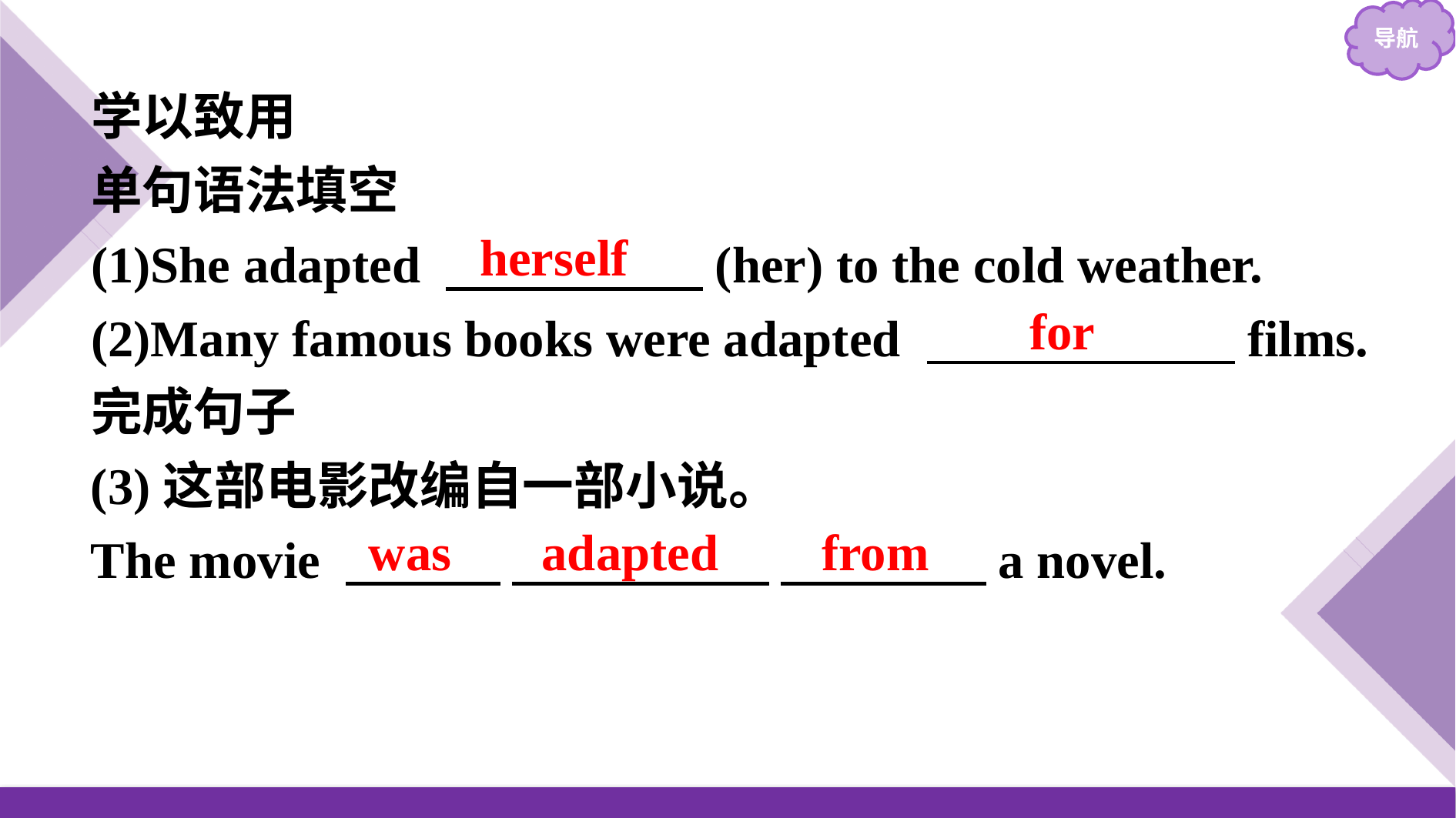

学以致用
单句语法填空
(1)She adapted 　　　　　(her) to the cold weather.
(2)Many famous books were adapted 　　　　　　films.
完成句子
(3)这部电影改编自一部小说。
The movie 　　　 　　　　　 　　　　a novel.
herself
for
was       adapted        from